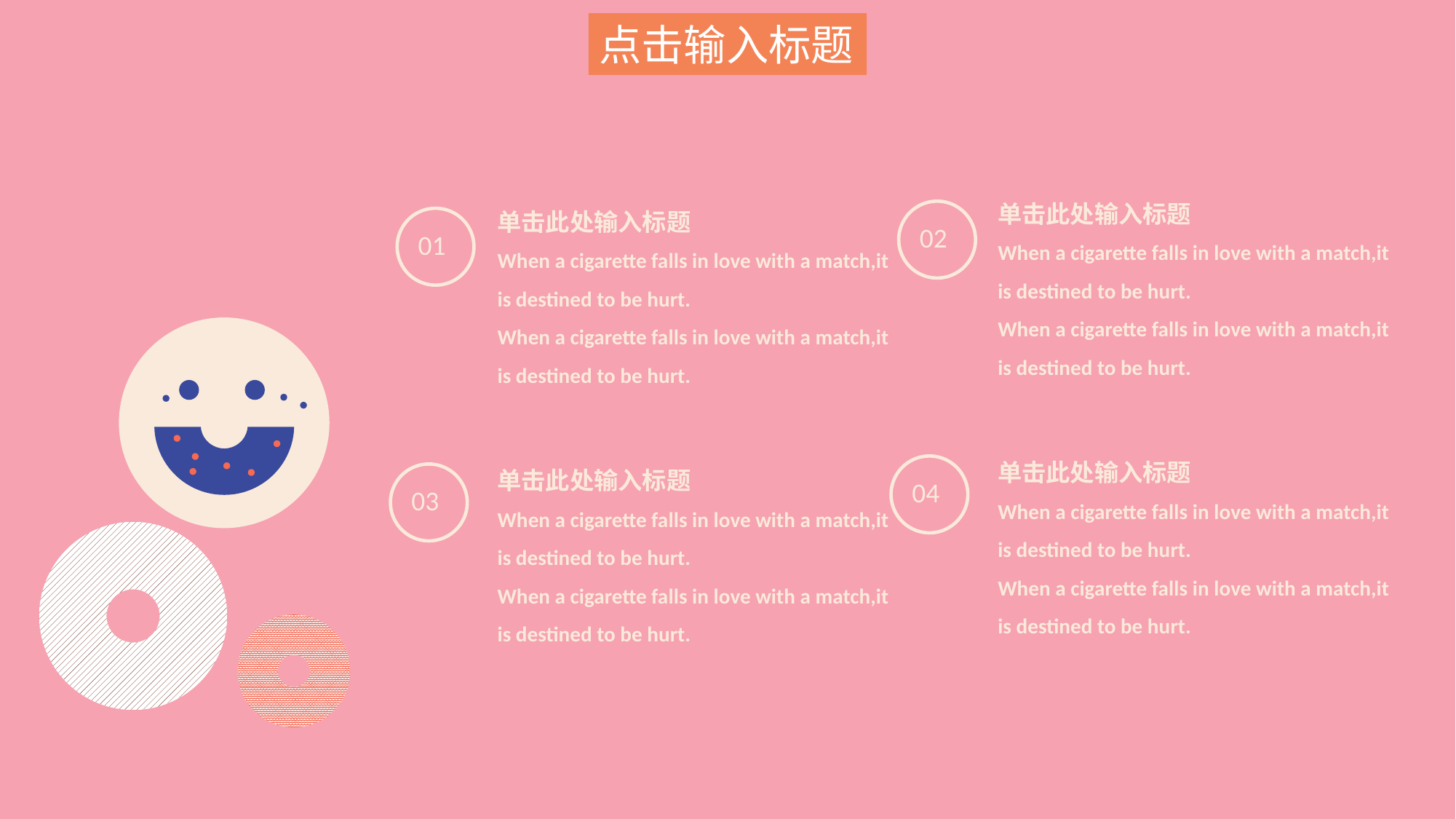

点击输入标题
单击此处输入标题
When a cigarette falls in love with a match,it is destined to be hurt.
When a cigarette falls in love with a match,it is destined to be hurt.
单击此处输入标题
When a cigarette falls in love with a match,it is destined to be hurt.
When a cigarette falls in love with a match,it is destined to be hurt.

02
01

单击此处输入标题
When a cigarette falls in love with a match,it is destined to be hurt.
When a cigarette falls in love with a match,it is destined to be hurt.

单击此处输入标题
When a cigarette falls in love with a match,it is destined to be hurt.
When a cigarette falls in love with a match,it is destined to be hurt.

04
03